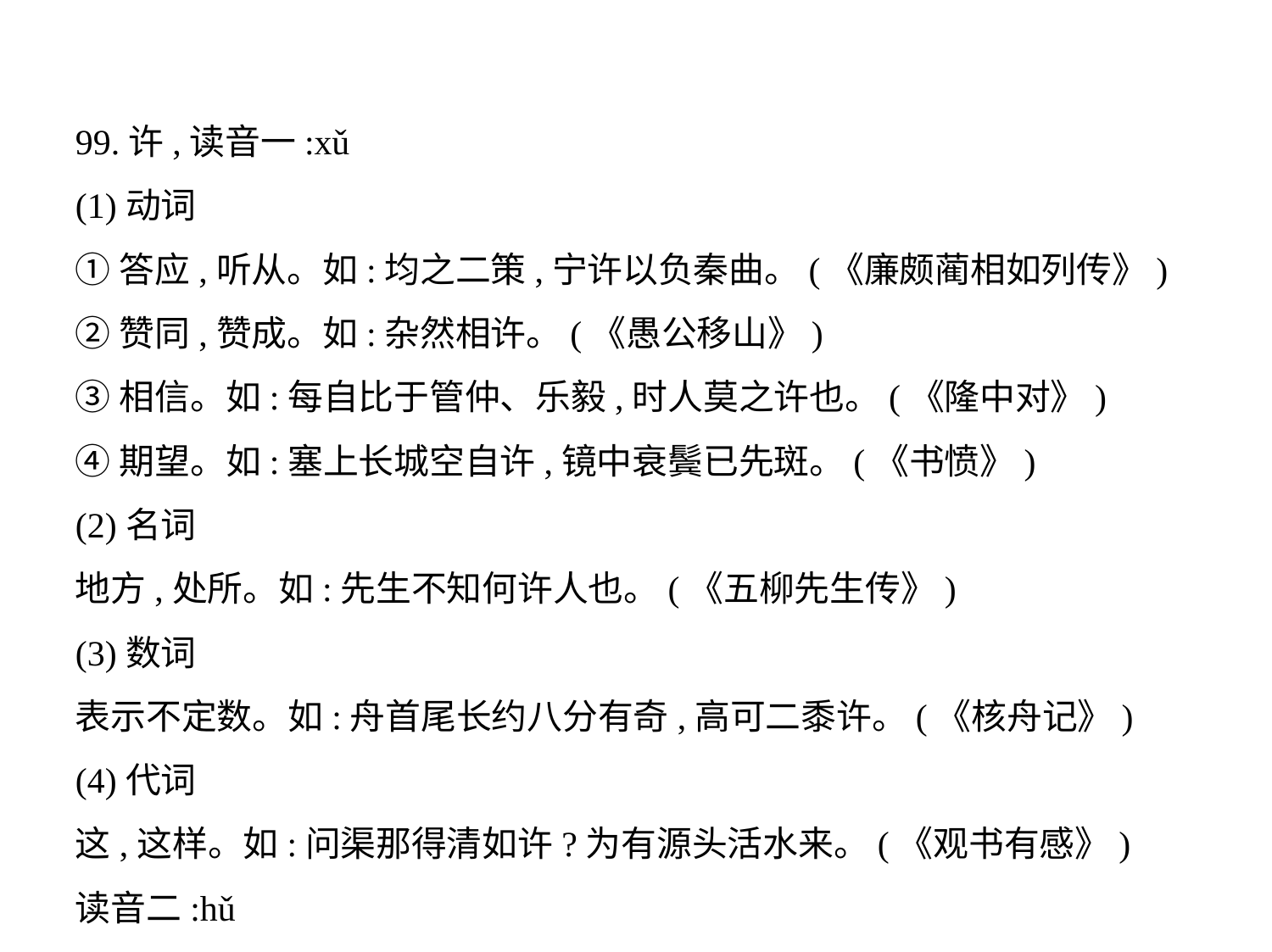

99.许,读音一:xǔ
(1)动词
①答应,听从。如:均之二策,宁许以负秦曲。(《廉颇蔺相如列传》)
②赞同,赞成。如:杂然相许。(《愚公移山》)
③相信。如:每自比于管仲、乐毅,时人莫之许也。(《隆中对》)
④期望。如:塞上长城空自许,镜中衰鬓已先斑。(《书愤》)
(2)名词
地方,处所。如:先生不知何许人也。(《五柳先生传》)
(3)数词
表示不定数。如:舟首尾长约八分有奇,高可二黍许。(《核舟记》)
(4)代词
这,这样。如:问渠那得清如许?为有源头活水来。(《观书有感》)
读音二:hǔ